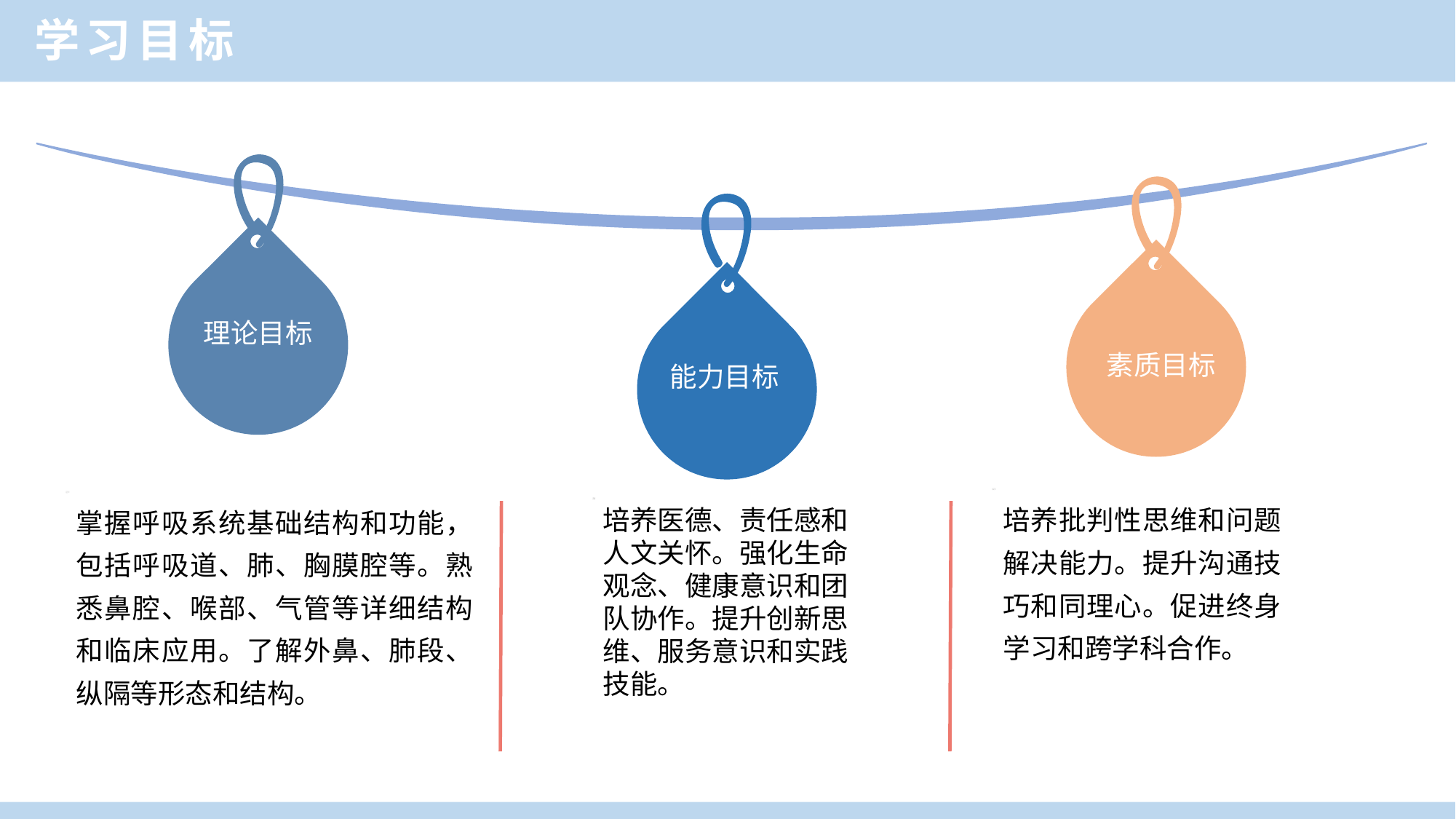

学习目标

理论目标

素质目标

能力目标
培养批判性思维和问题解决能力。提升沟通技巧和同理心。促进终身学习和跨学科合作。
掌握呼吸系统基础结构和功能，包括呼吸道、肺、胸膜腔等。熟悉鼻腔、喉部、气管等详细结构和临床应用。了解外鼻、肺段、纵隔等形态和结构。
培养医德、责任感和人文关怀。强化生命观念、健康意识和团队协作。提升创新思维、服务意识和实践技能。